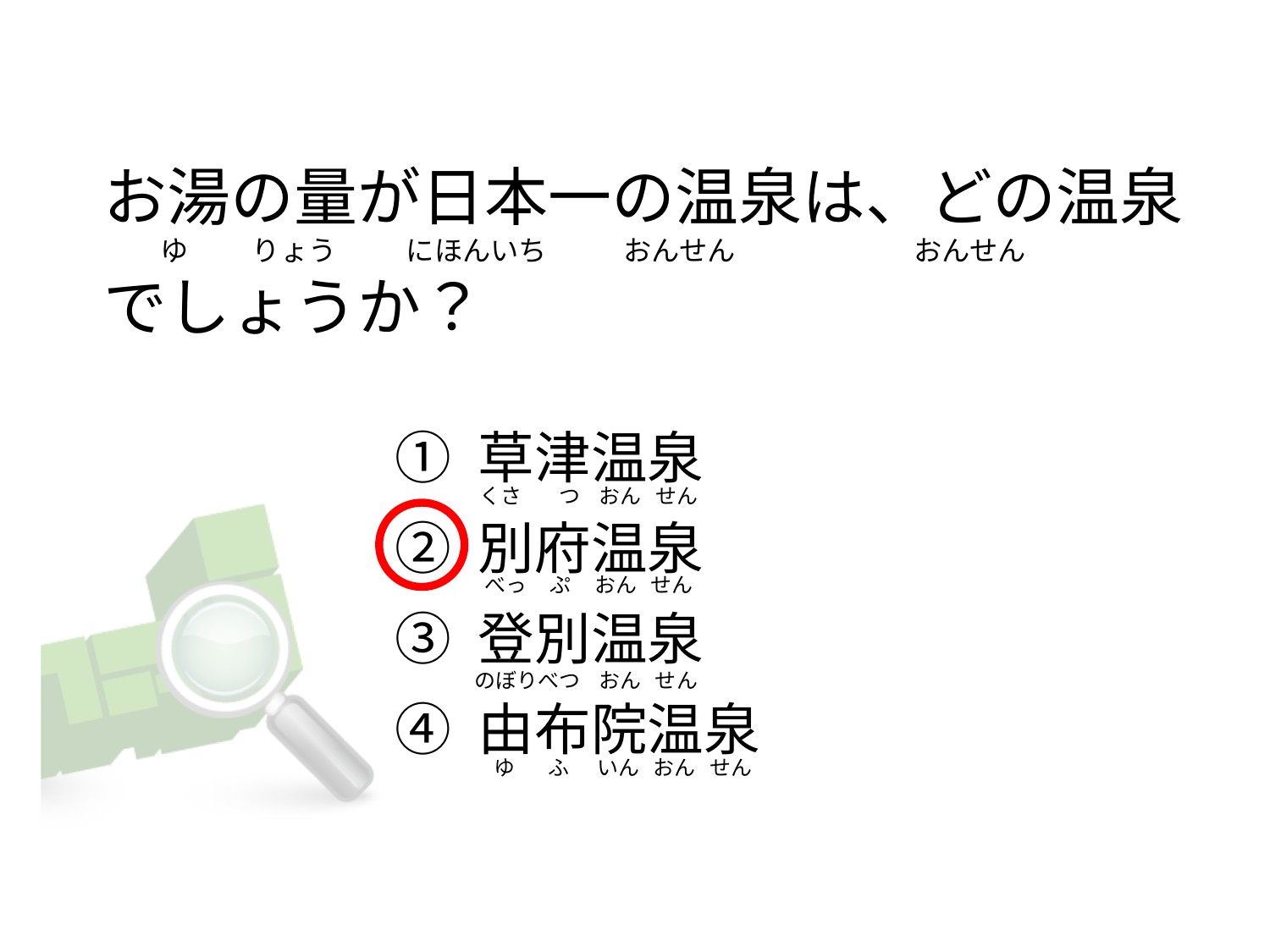

# お湯の量が日本一の温泉は、どの温泉          ゆ          りょう           にほんいち            おんせん                            おんせん でしょうか？
① 草津温泉
② 別府温泉
③ 登別温泉
④ 由布院温泉
くさ        つ    おん   せん

 べっ     ぷ     おん   せん
のぼりべつ    おん   せん
  ゆ       ふ      いん   おん   せん